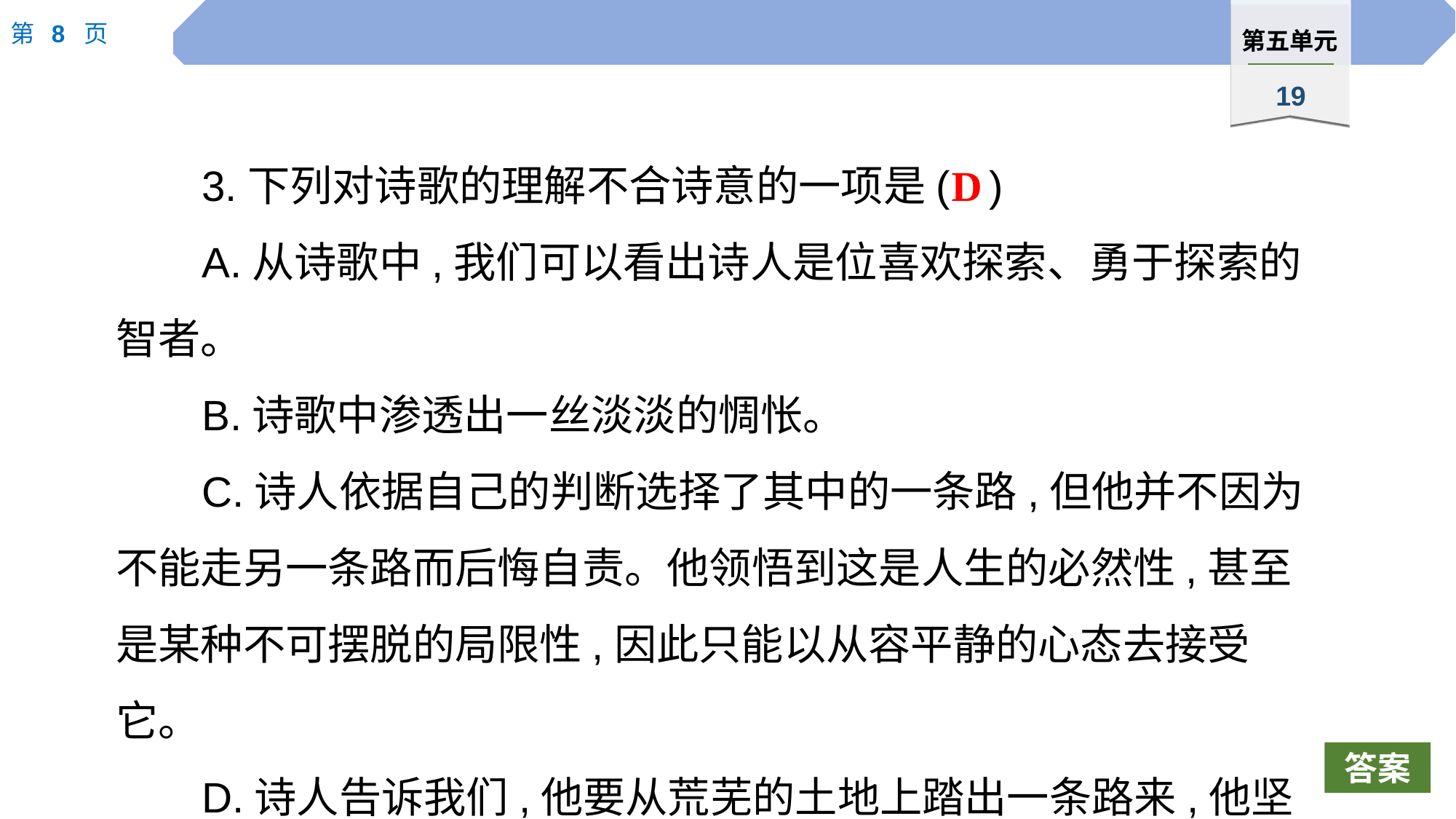

3.下列对诗歌的理解不合诗意的一项是(	)
A.从诗歌中,我们可以看出诗人是位喜欢探索、勇于探索的智者。
B.诗歌中渗透出一丝淡淡的惆怅。
C.诗人依据自己的判断选择了其中的一条路,但他并不因为不能走另一条路而后悔自责。他领悟到这是人生的必然性,甚至是某种不可摆脱的局限性,因此只能以从容平静的心态去接受它。
D.诗人告诉我们,他要从荒芜的土地上踏出一条路来,他坚信:世上本没有路,走的人多了,便成了路。
D
答案